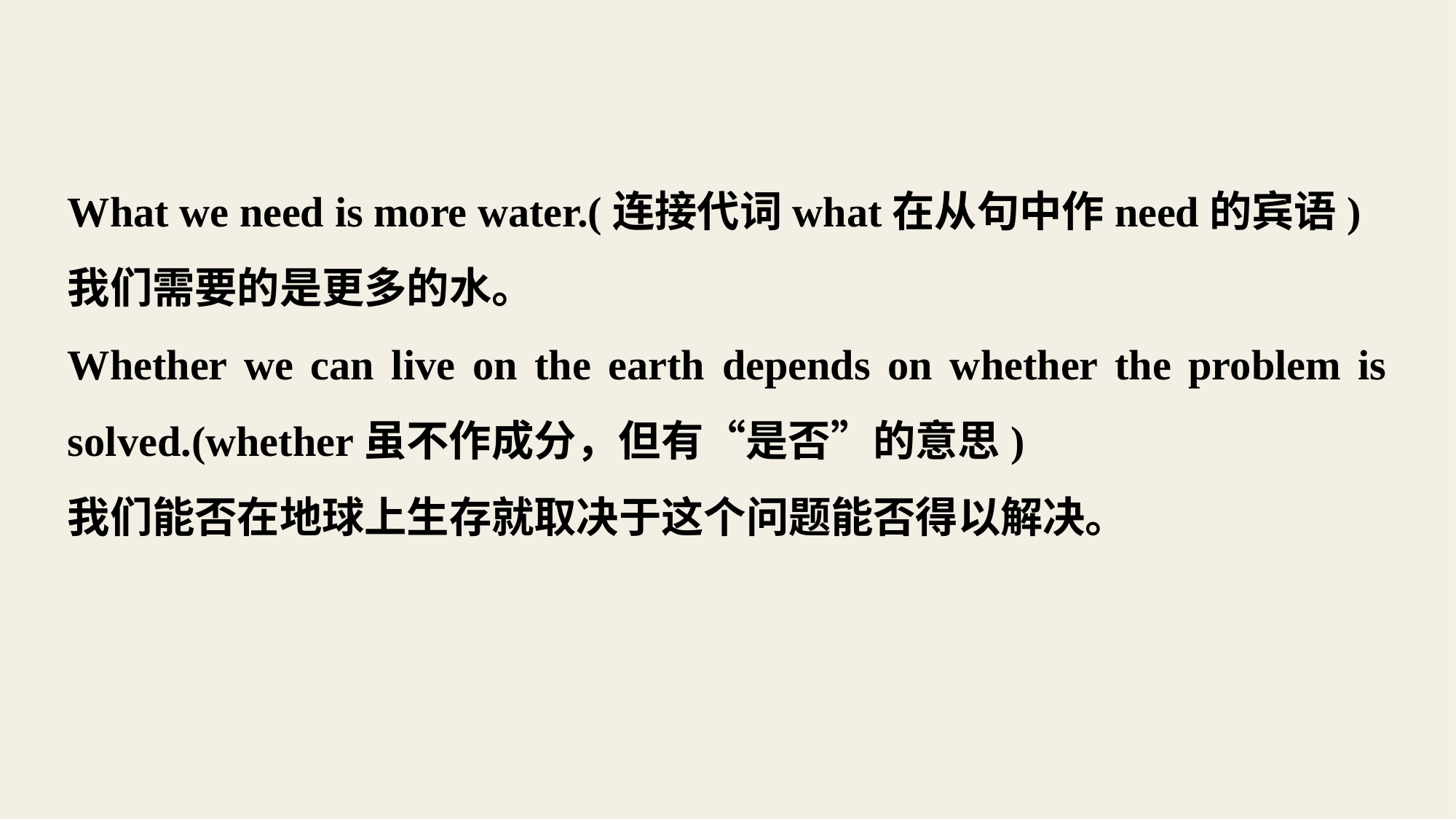

What we need is more water.(连接代词what在从句中作need的宾语)
我们需要的是更多的水。
Whether we can live on the earth depends on whether the problem is solved.(whether虽不作成分，但有“是否”的意思)
我们能否在地球上生存就取决于这个问题能否得以解决。